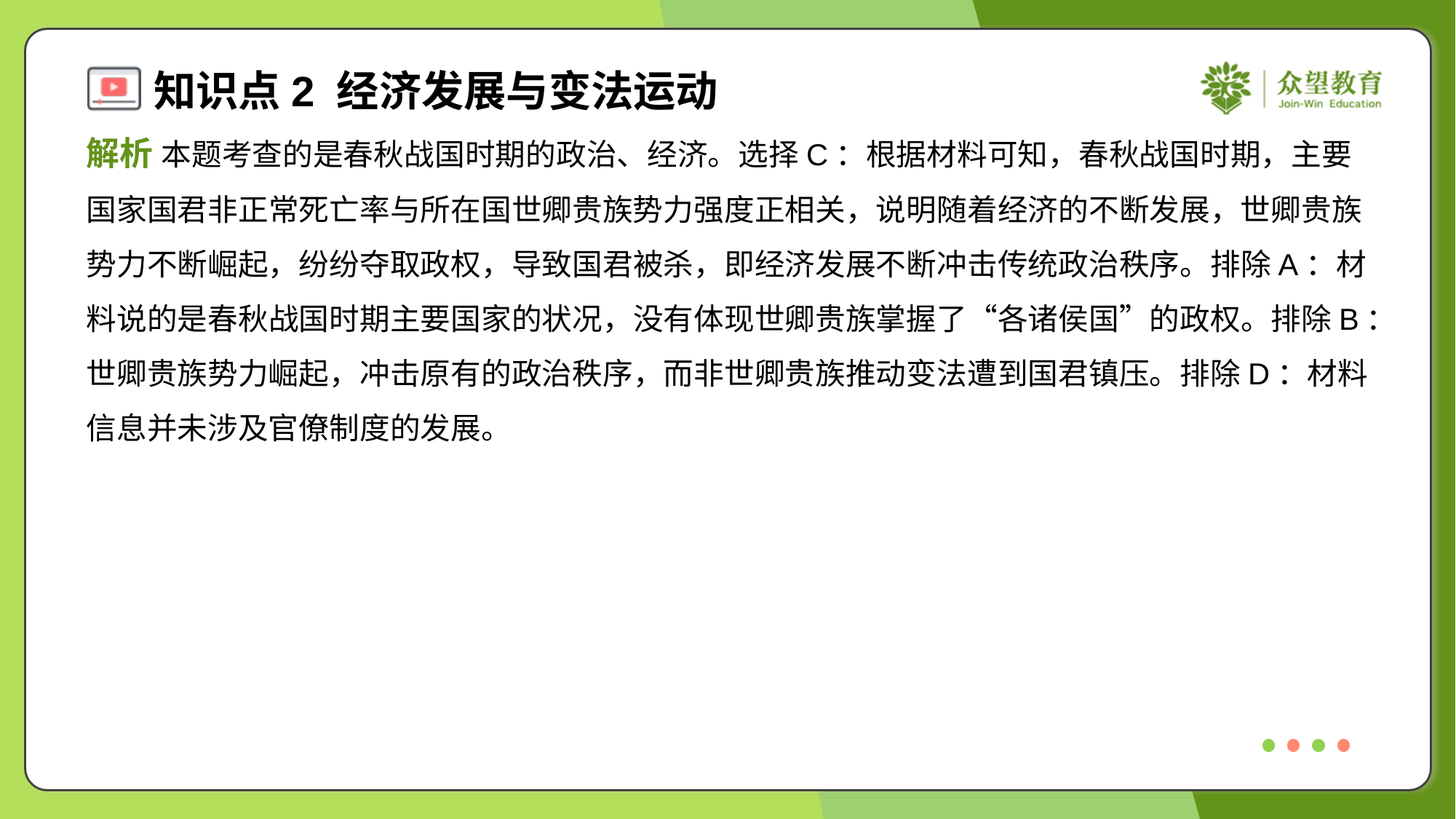

解析 本题考查的是春秋战国时期的政治、经济。选择C：根据材料可知，春秋战国时期，主要
国家国君非正常死亡率与所在国世卿贵族势力强度正相关，说明随着经济的不断发展，世卿贵族
势力不断崛起，纷纷夺取政权，导致国君被杀，即经济发展不断冲击传统政治秩序。排除A：材
料说的是春秋战国时期主要国家的状况，没有体现世卿贵族掌握了“各诸侯国”的政权。排除B：
世卿贵族势力崛起，冲击原有的政治秩序，而非世卿贵族推动变法遭到国君镇压。排除D：材料
信息并未涉及官僚制度的发展。